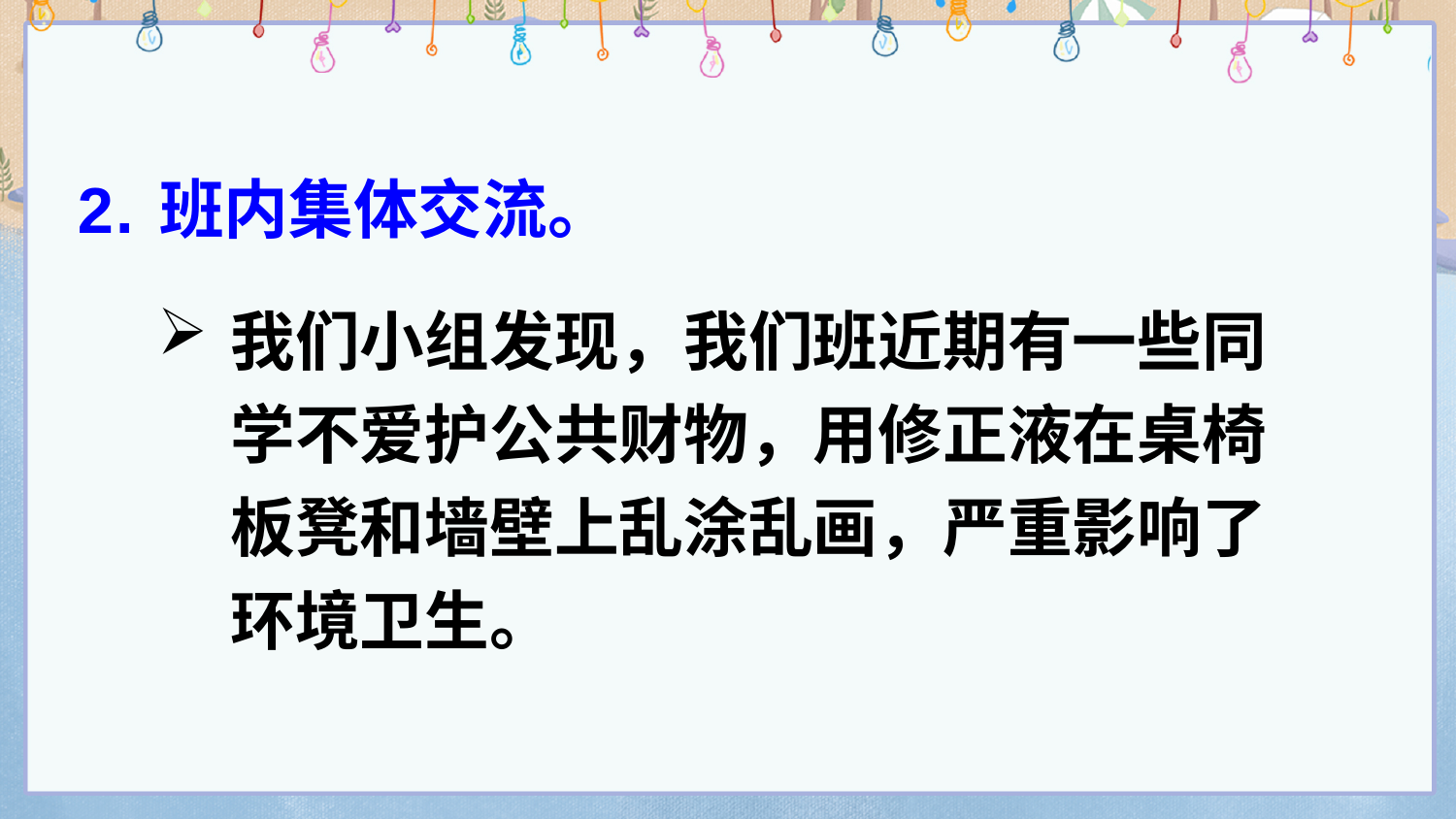

班内集体交流。
我们小组发现，我们班近期有一些同学不爱护公共财物，用修正液在桌椅板凳和墙壁上乱涂乱画，严重影响了环境卫生。